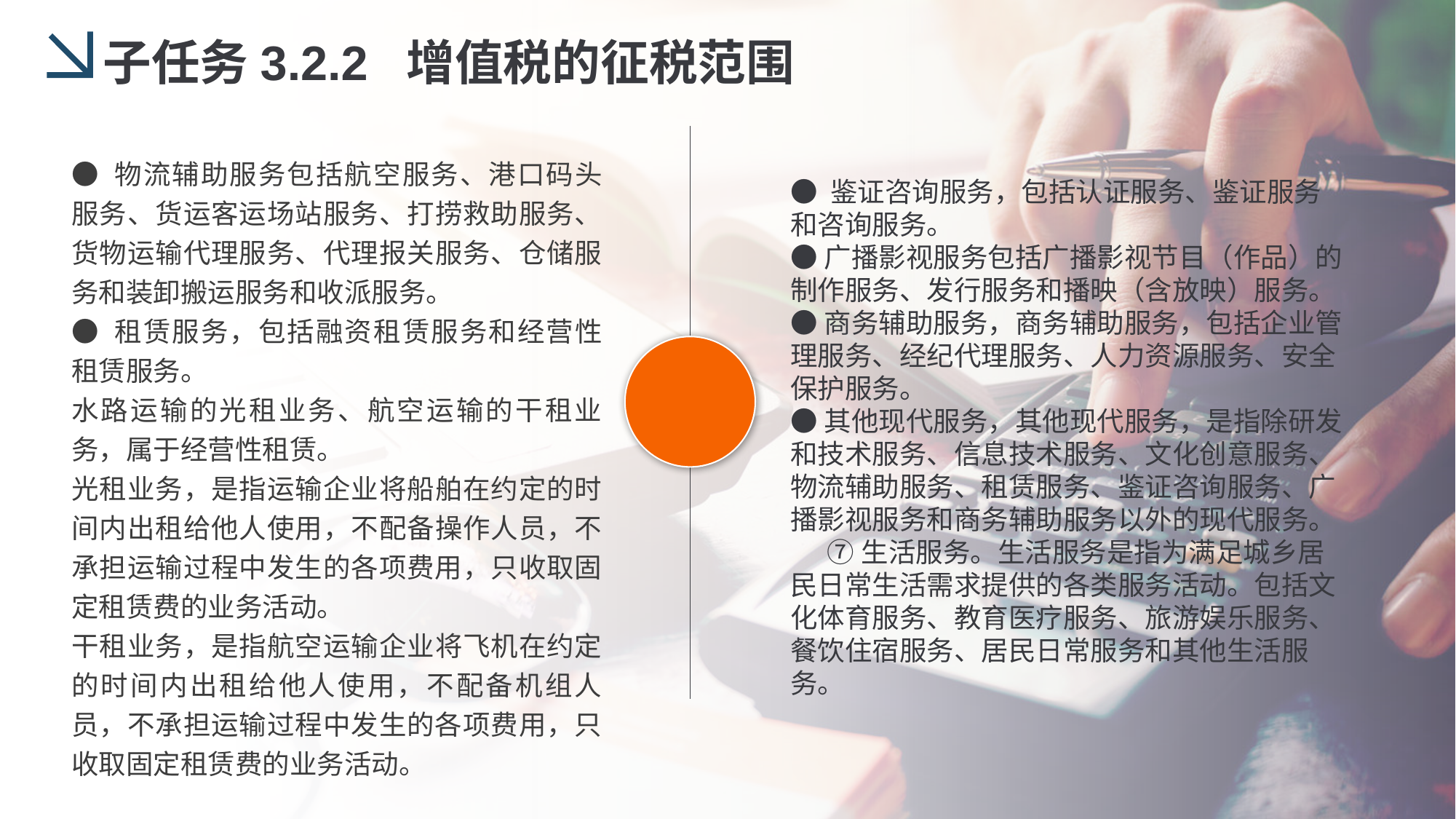

子任务3.2.2  增值税的征税范围

● 物流辅助服务包括航空服务、港口码头服务、货运客运场站服务、打捞救助服务、货物运输代理服务、代理报关服务、仓储服务和装卸搬运服务和收派服务。
● 租赁服务，包括融资租赁服务和经营性租赁服务。
水路运输的光租业务、航空运输的干租业务，属于经营性租赁。
光租业务，是指运输企业将船舶在约定的时间内出租给他人使用，不配备操作人员，不承担运输过程中发生的各项费用，只收取固定租赁费的业务活动。
干租业务，是指航空运输企业将飞机在约定的时间内出租给他人使用，不配备机组人员，不承担运输过程中发生的各项费用，只收取固定租赁费的业务活动。
● 鉴证咨询服务，包括认证服务、鉴证服务和咨询服务。
●广播影视服务包括广播影视节目（作品）的制作服务、发行服务和播映（含放映）服务。
●商务辅助服务，商务辅助服务，包括企业管理服务、经纪代理服务、人力资源服务、安全保护服务。
●其他现代服务，其他现代服务，是指除研发和技术服务、信息技术服务、文化创意服务、物流辅助服务、租赁服务、鉴证咨询服务、广播影视服务和商务辅助服务以外的现代服务。
      ⑦生活服务。生活服务是指为满足城乡居民日常生活需求提供的各类服务活动。包括文化体育服务、教育医疗服务、旅游娱乐服务、餐饮住宿服务、居民日常服务和其他生活服务。